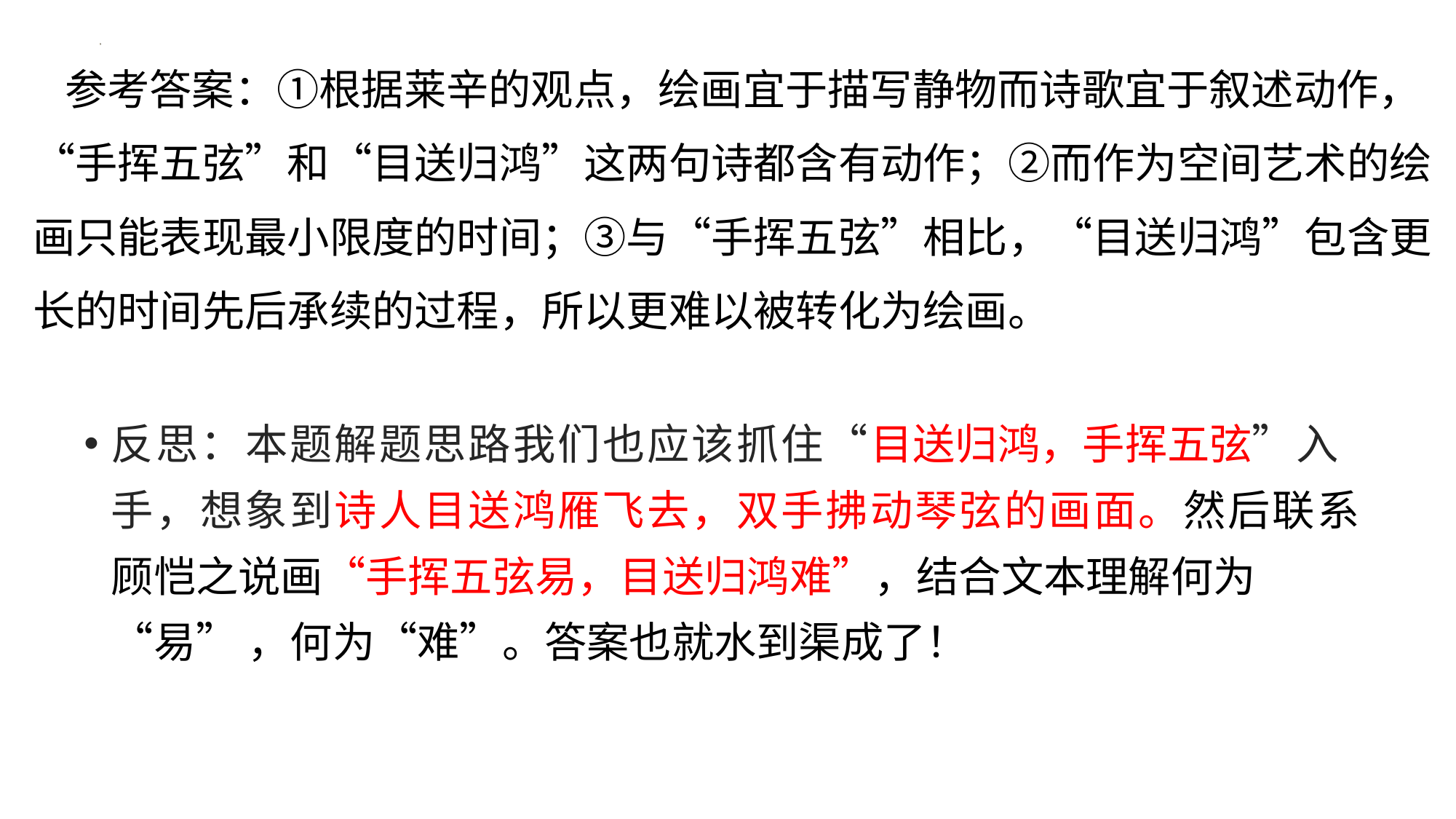

参考答案：①根据莱辛的观点，绘画宜于描写静物而诗歌宜于叙述动作，“手挥五弦”和“目送归鸿”这两句诗都含有动作；②而作为空间艺术的绘画只能表现最小限度的时间；③与“手挥五弦”相比，“目送归鸿”包含更长的时间先后承续的过程，所以更难以被转化为绘画。
反思：本题解题思路我们也应该抓住“目送归鸿，手挥五弦”入手，想象到诗人目送鸿雁飞去，双手拂动琴弦的画面。然后联系顾恺之说画“手挥五弦易，目送归鸿难”，结合文本理解何为“易” ，何为“难”。答案也就水到渠成了！